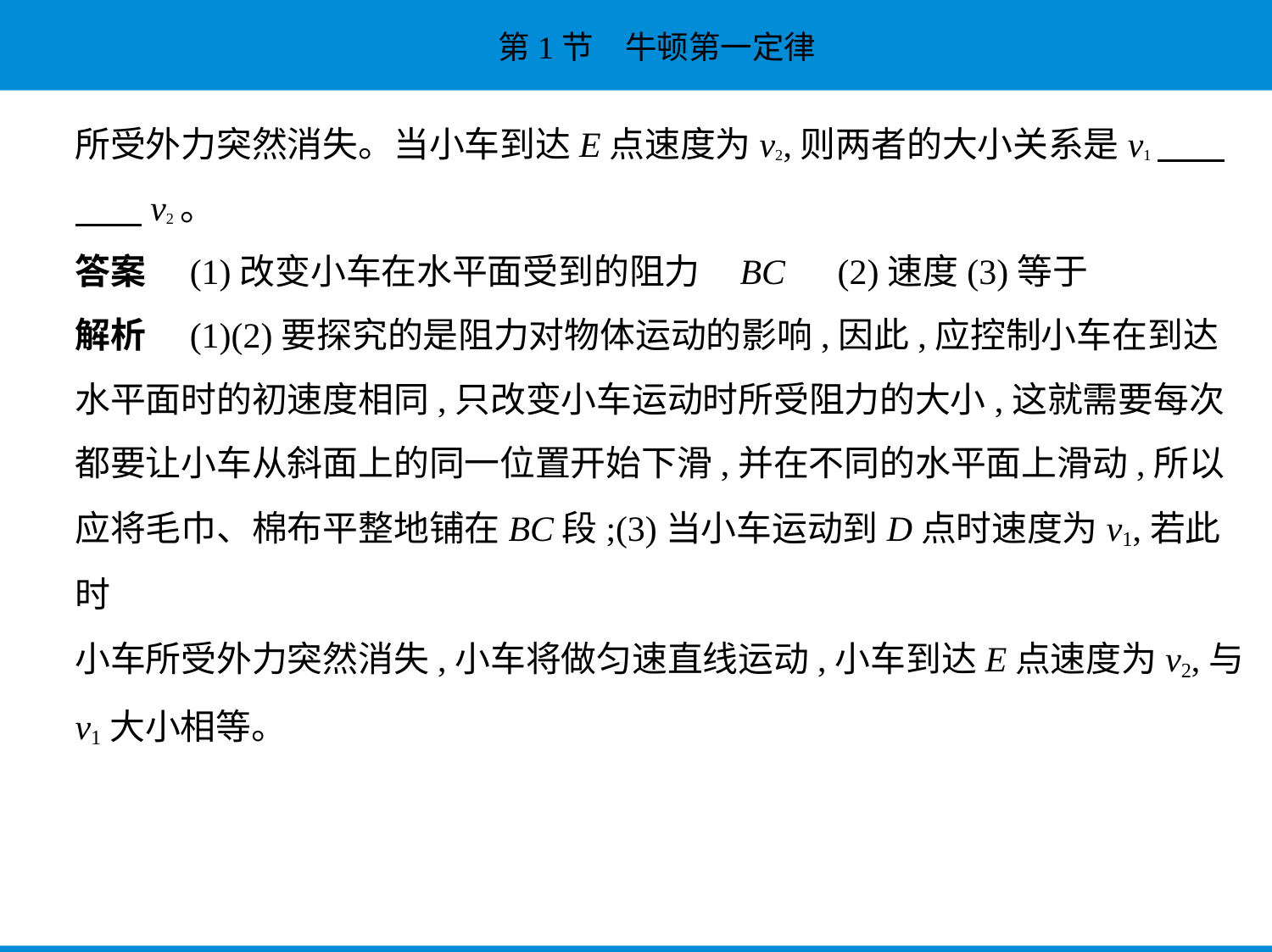

所受外力突然消失。当小车到达E点速度为v2,则两者的大小关系是v1　    
　    v2。
答案　(1)改变小车在水平面受到的阻力    BC　(2)速度(3)等于
解析　(1)(2)要探究的是阻力对物体运动的影响,因此,应控制小车在到达
水平面时的初速度相同,只改变小车运动时所受阻力的大小,这就需要每次
都要让小车从斜面上的同一位置开始下滑,并在不同的水平面上滑动,所以
应将毛巾、棉布平整地铺在BC段;(3)当小车运动到D点时速度为v1,若此时
小车所受外力突然消失,小车将做匀速直线运动,小车到达E点速度为v2,与
v1大小相等。